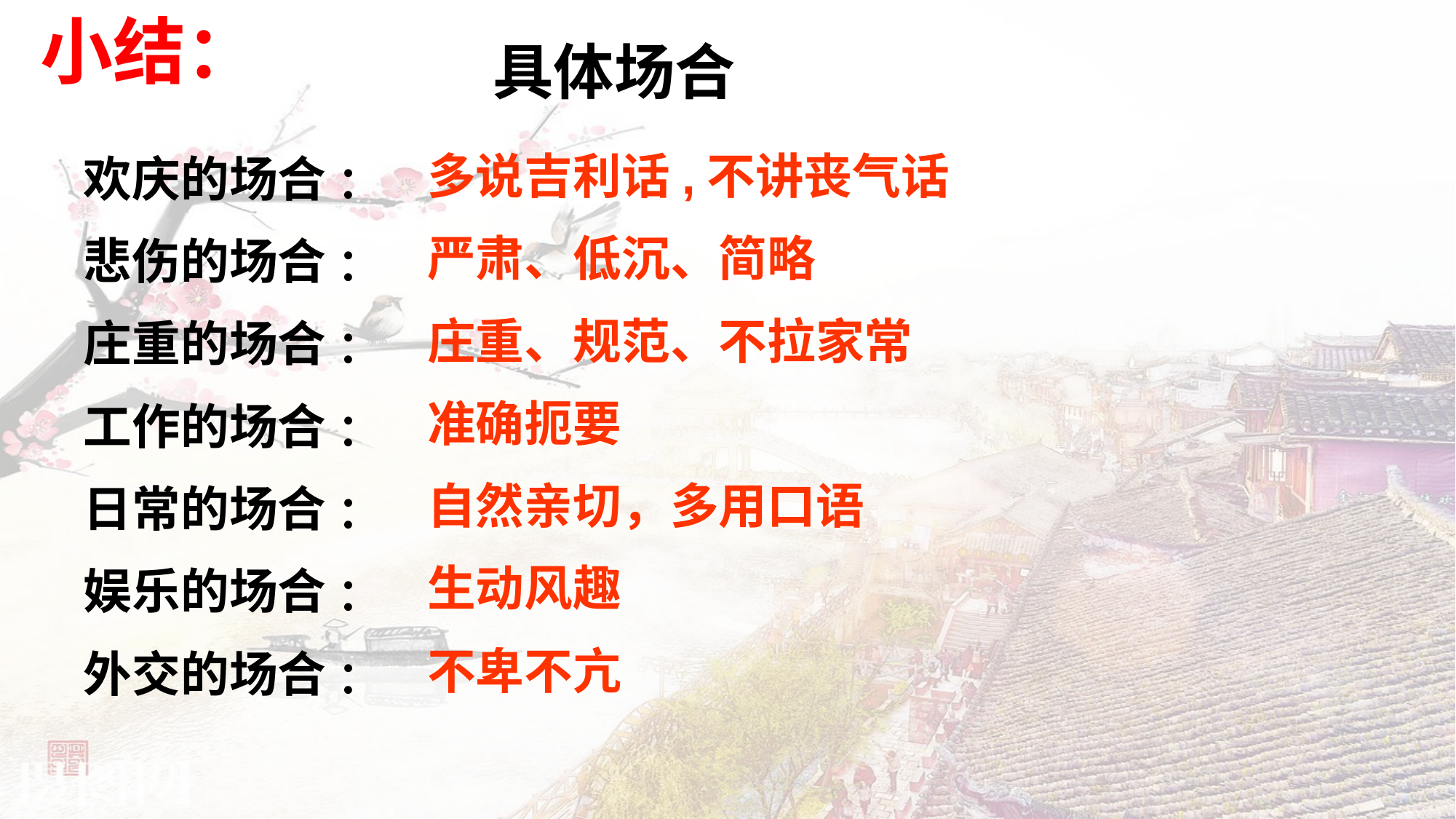

小结：
具体场合
多说吉利话,不讲丧气话
严肃、低沉、简略
庄重、规范、不拉家常
准确扼要
自然亲切，多用口语
生动风趣
不卑不亢
欢庆的场合:
悲伤的场合:
庄重的场合:
工作的场合:
日常的场合:
娱乐的场合:
外交的场合: